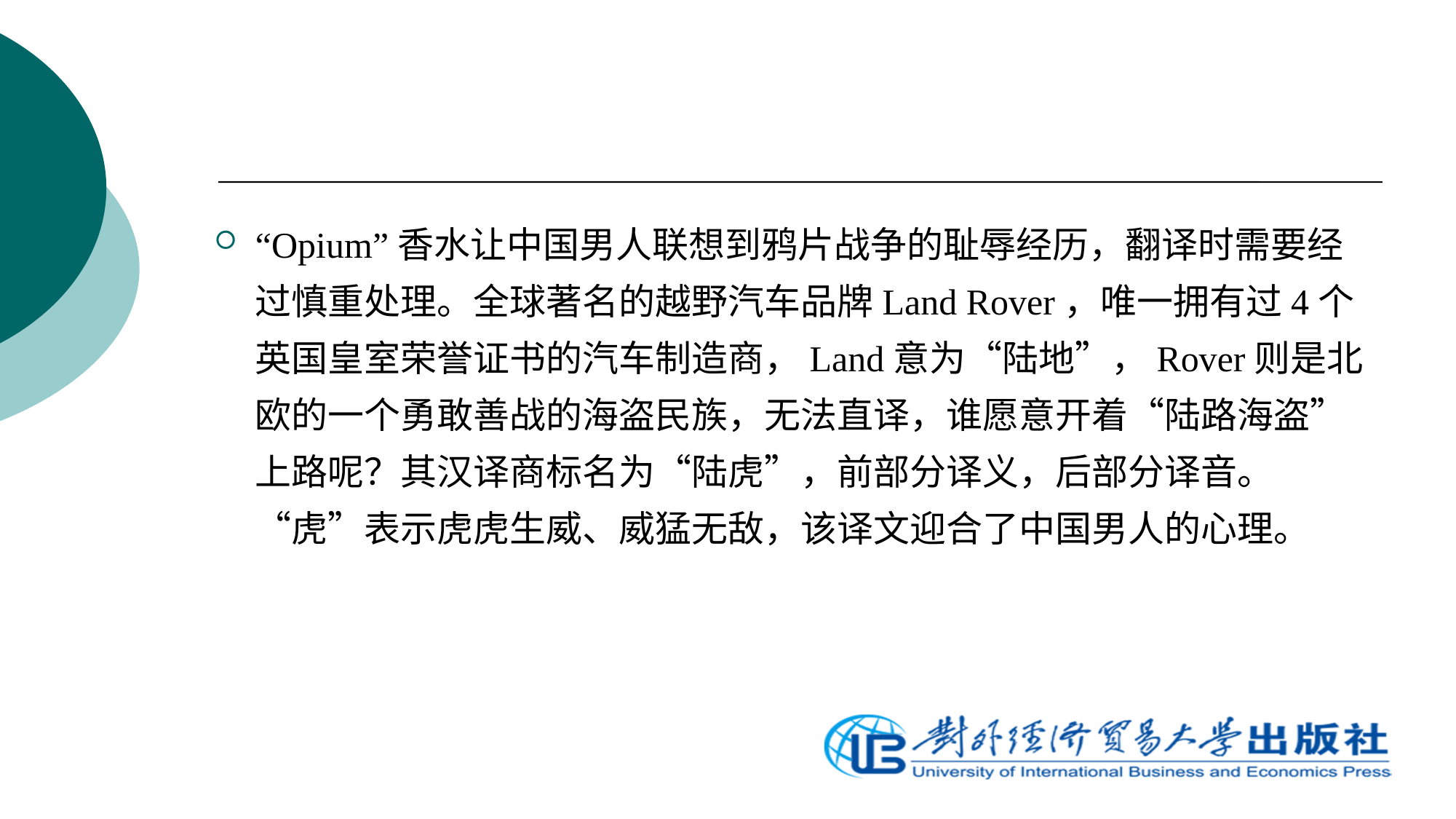

“Opium”香水让中国男人联想到鸦片战争的耻辱经历，翻译时需要经过慎重处理。全球著名的越野汽车品牌Land Rover，唯一拥有过4个英国皇室荣誉证书的汽车制造商，Land意为“陆地”，Rover则是北欧的一个勇敢善战的海盗民族，无法直译，谁愿意开着“陆路海盗”上路呢？其汉译商标名为“陆虎”，前部分译义，后部分译音。“虎”表示虎虎生威、威猛无敌，该译文迎合了中国男人的心理。